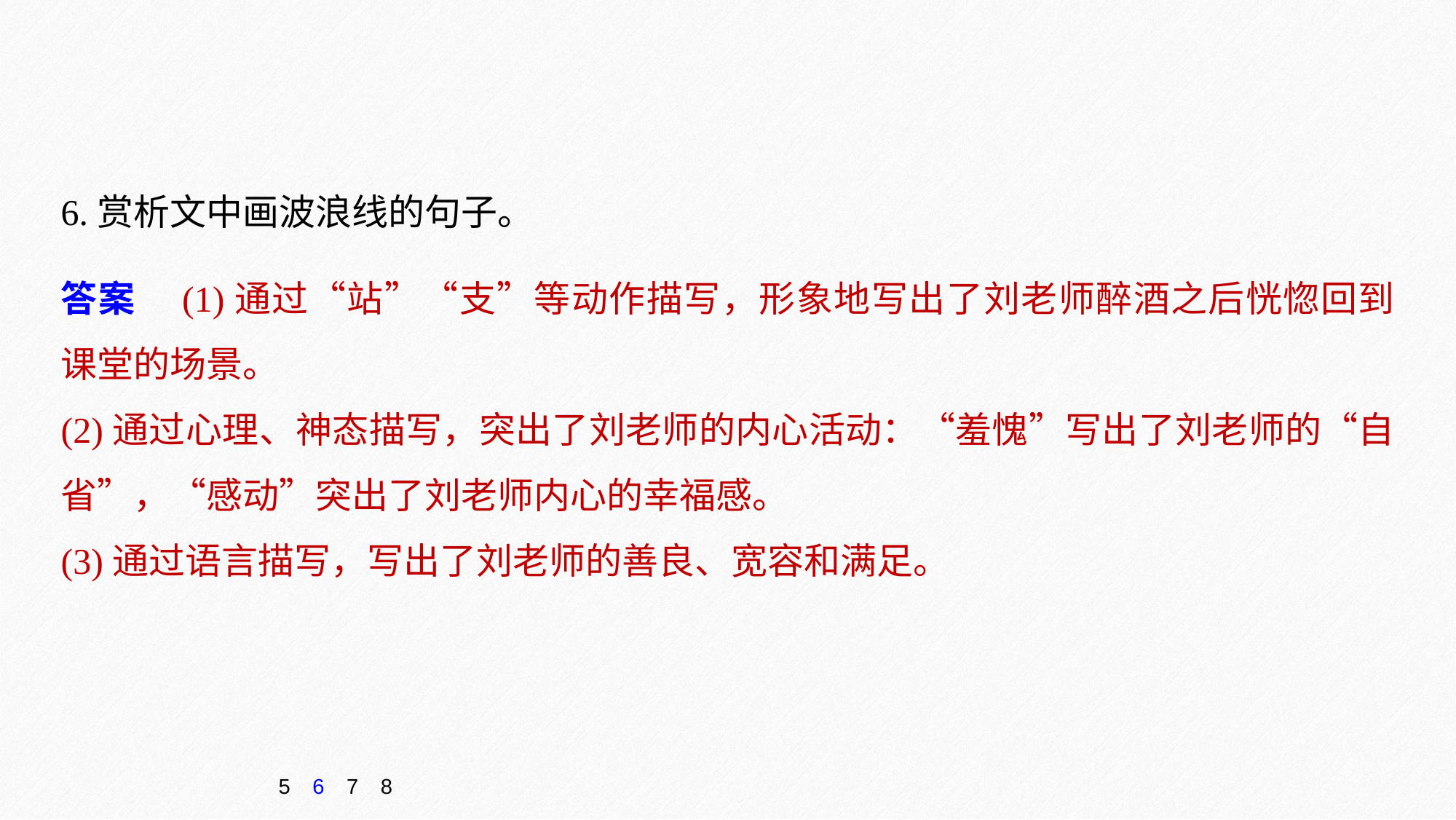

6.赏析文中画波浪线的句子。
答案　(1)通过“站”“支”等动作描写，形象地写出了刘老师醉酒之后恍惚回到课堂的场景。
(2)通过心理、神态描写，突出了刘老师的内心活动：“羞愧”写出了刘老师的“自省”，“感动”突出了刘老师内心的幸福感。
(3)通过语言描写，写出了刘老师的善良、宽容和满足。
5
6
7
8